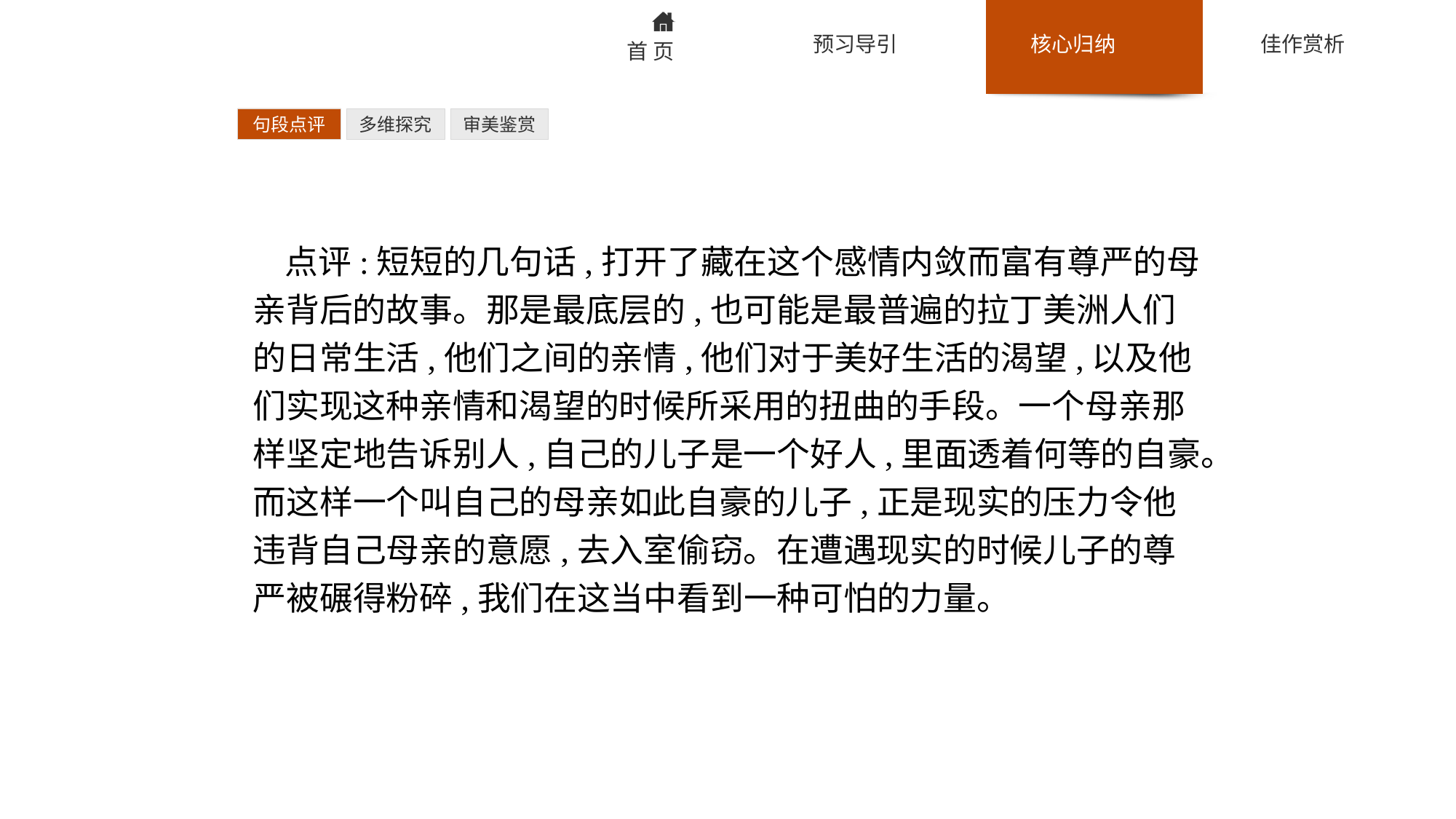

句段点评
多维探究
审美鉴赏
点评:短短的几句话,打开了藏在这个感情内敛而富有尊严的母亲背后的故事。那是最底层的,也可能是最普遍的拉丁美洲人们的日常生活,他们之间的亲情,他们对于美好生活的渴望,以及他们实现这种亲情和渴望的时候所采用的扭曲的手段。一个母亲那样坚定地告诉别人,自己的儿子是一个好人,里面透着何等的自豪。而这样一个叫自己的母亲如此自豪的儿子,正是现实的压力令他违背自己母亲的意愿,去入室偷窃。在遭遇现实的时候儿子的尊严被碾得粉碎,我们在这当中看到一种可怕的力量。